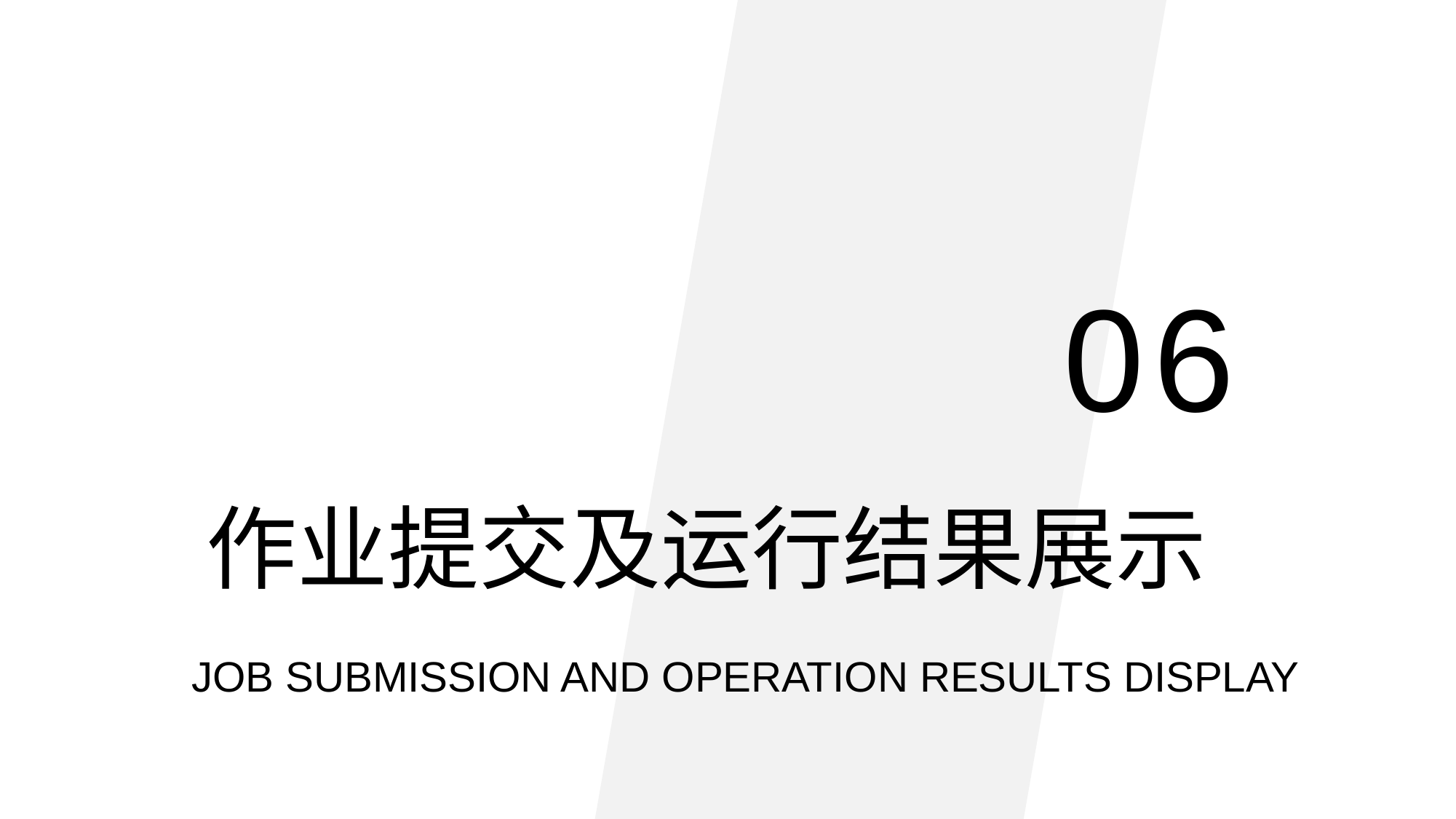

06
作业提交及运行结果展示

JOB SUBMISSION AND OPERATION RESULTS DISPLAY